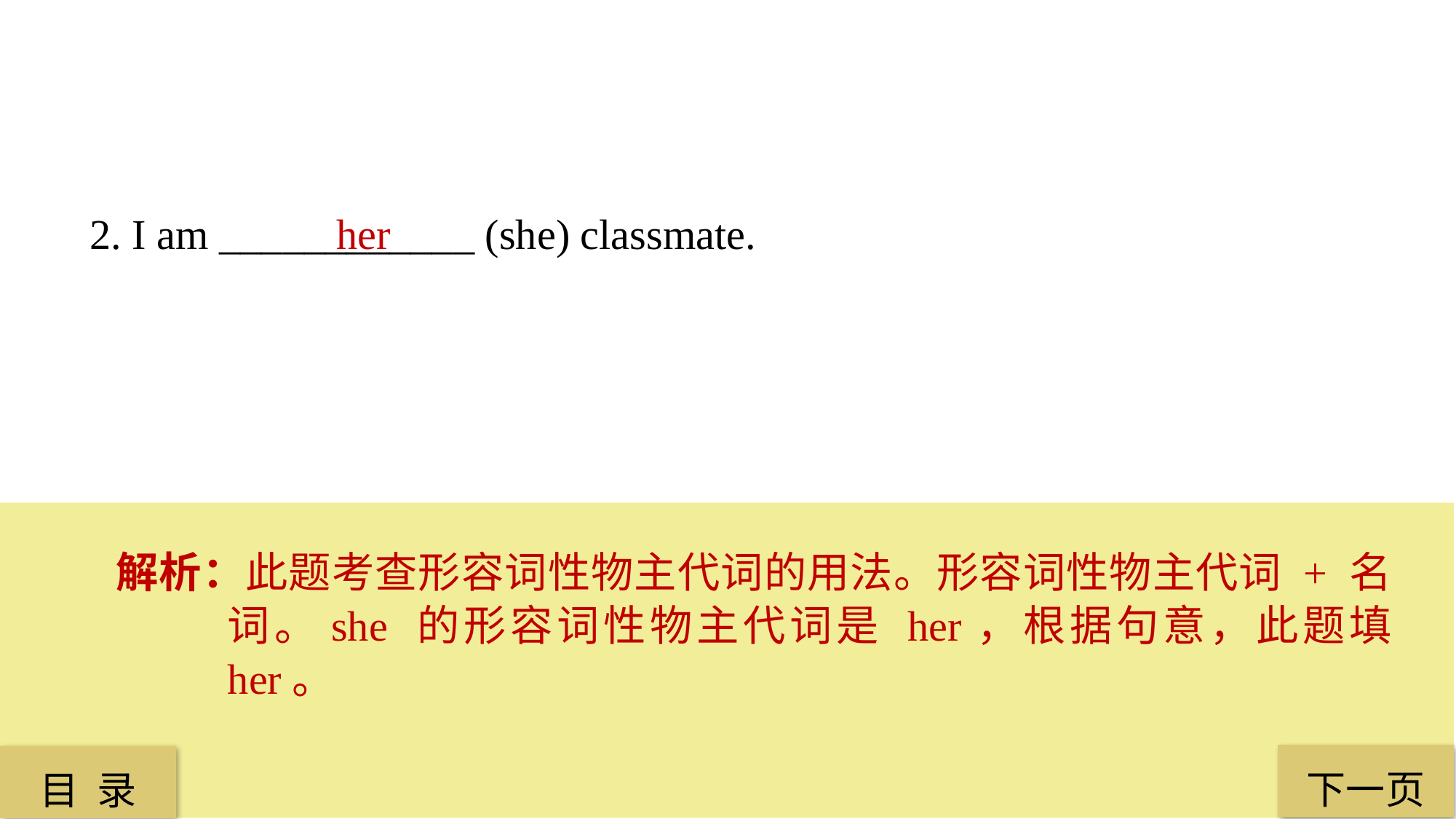

2. I am ____________ (she) classmate.
her
解析：此题考查形容词性物主代词的用法。形容词性物主代词 + 名词。she 的形容词性物主代词是 her，根据句意，此题填 her。